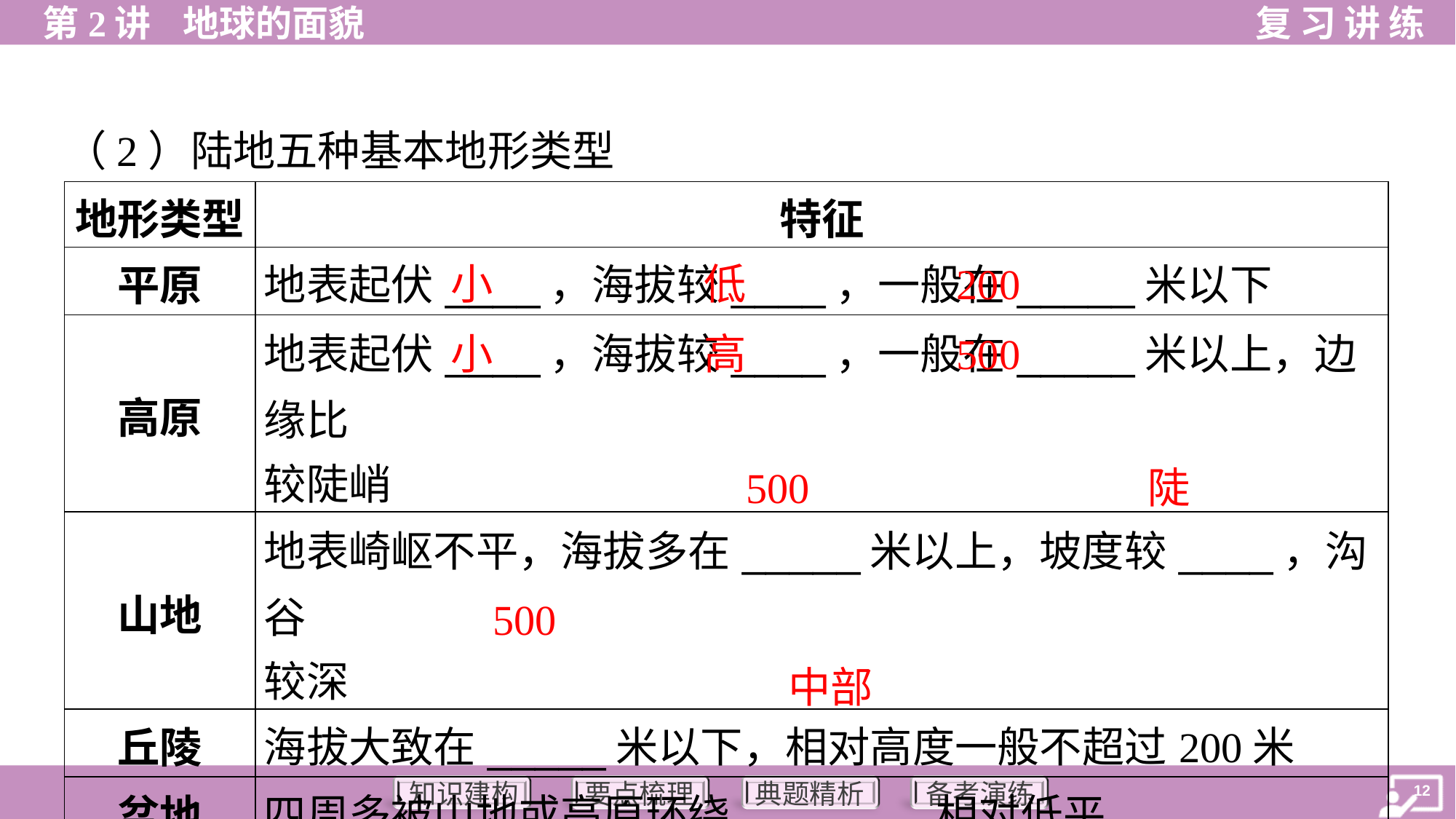

（2）陆地五种基本地形类型
| 地形类型 | 特征 |
| --- | --- |
| 平原 | 地表起伏\_\_\_\_，海拔较\_\_\_\_，一般在\_\_\_\_\_米以下 |
| 高原 | 地表起伏\_\_\_\_，海拔较\_\_\_\_，一般在\_\_\_\_\_米以上，边缘比 较陡峭 |
| 山地 | 地表崎岖不平，海拔多在\_\_\_\_\_米以上，坡度较\_\_\_\_，沟谷 较深 |
| 丘陵 | 海拔大致在\_\_\_\_\_米以下，相对高度一般不超过200米 |
| 盆地 | 四周多被山地或高原环绕，\_\_\_\_\_\_相对低平 |
小
低
200
小
高
500
500
陡
500
中部